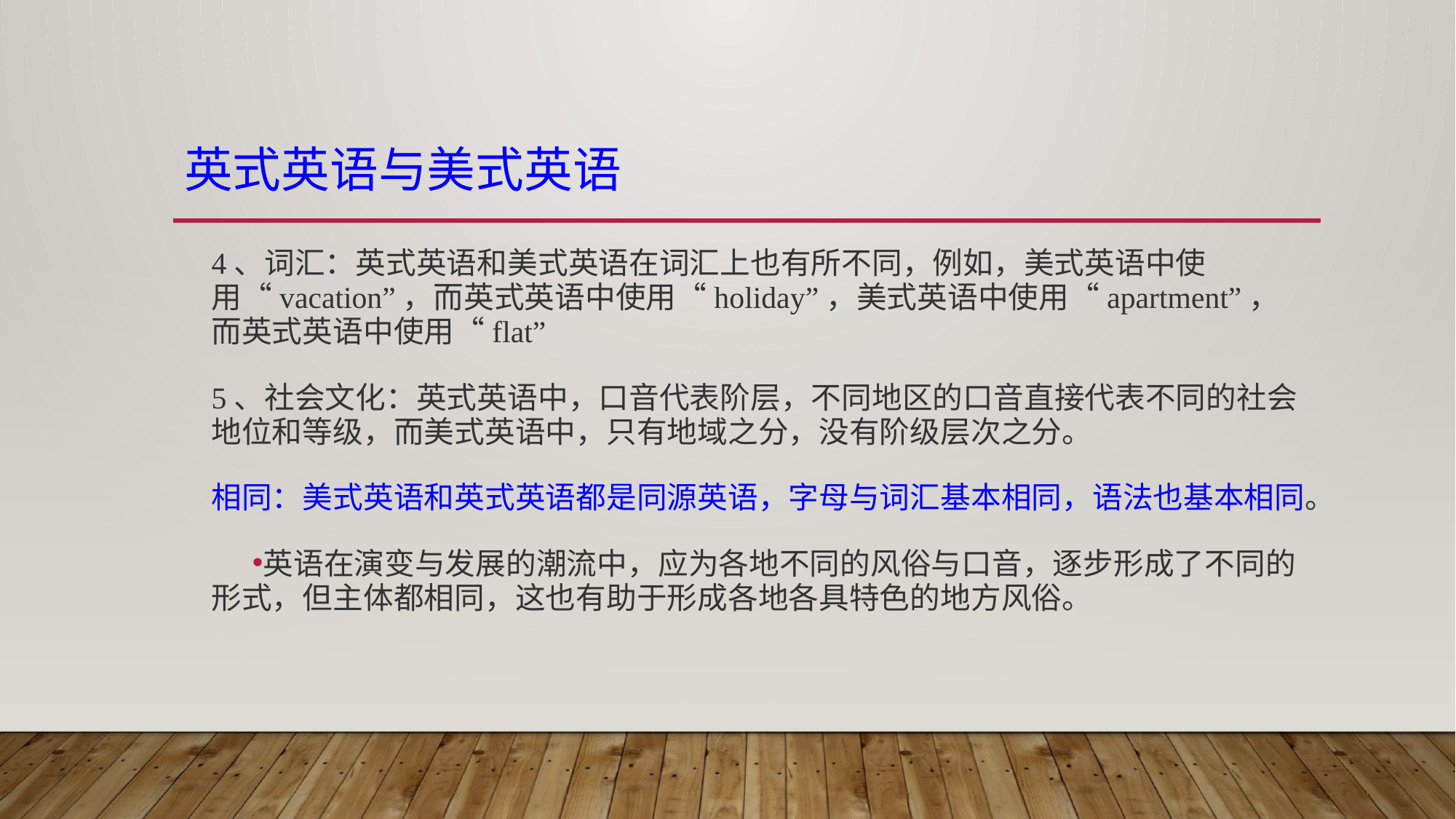

英式英语与美式英语
4、词汇：英式英语和美式英语在词汇上也有所不同，例如，美式英语中使用“vacation”，而英式英语中使用“holiday”，美式英语中使用“apartment”，而英式英语中使用“flat”
5、社会文化：英式英语中，口音代表阶层，不同地区的口音直接代表不同的社会地位和等级，而美式英语中，只有地域之分，没有阶级层次之分。
相同：美式英语和英式英语都是同源英语，字母与词汇基本相同，语法也基本相同。
英语在演变与发展的潮流中，应为各地不同的风俗与口音，逐步形成了不同的形式，但主体都相同，这也有助于形成各地各具特色的地方风俗。